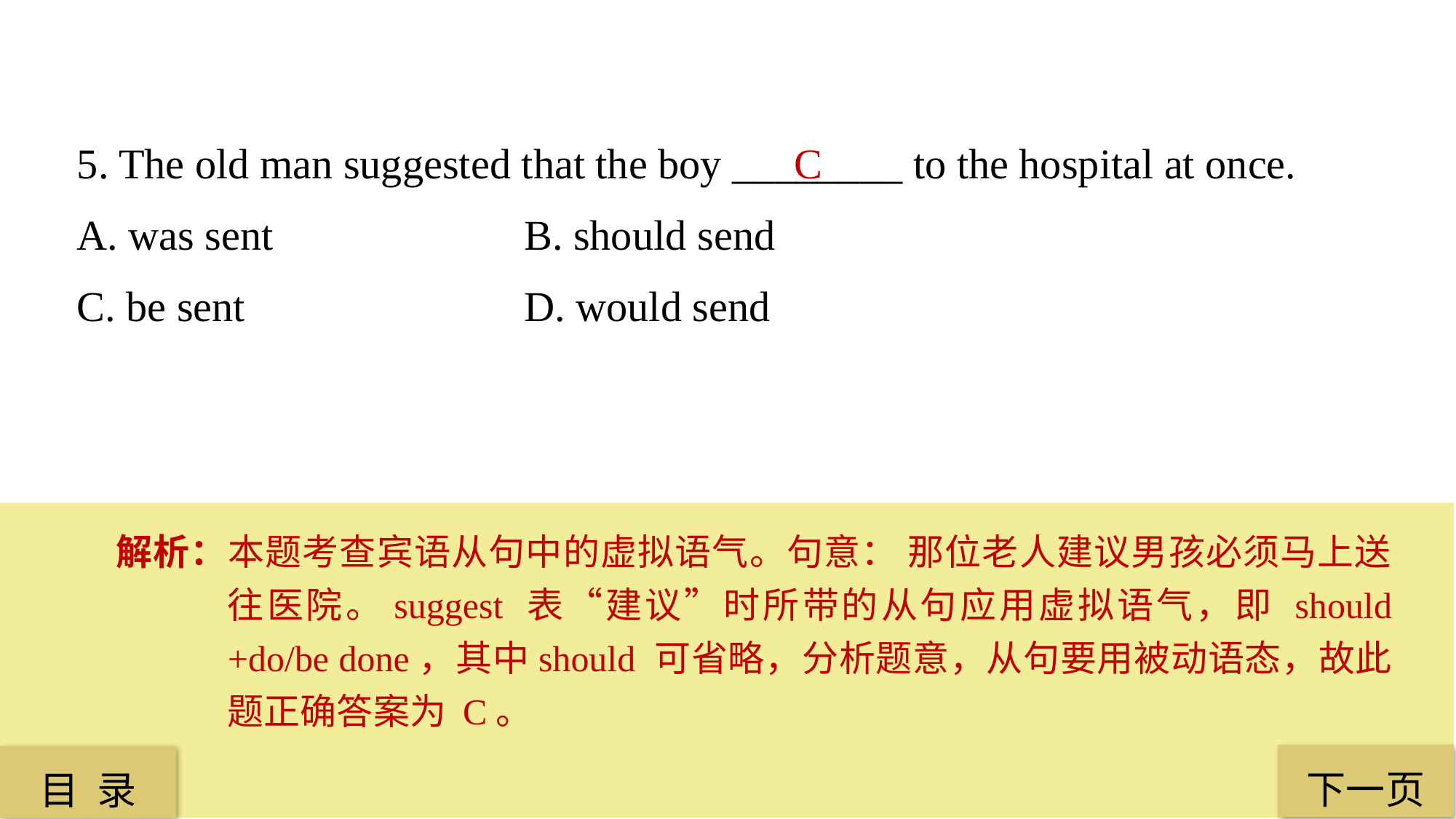

5. The old man suggested that the boy ________ to the hospital at once.
A. was sent 			 B. should send
C. be sent			 D. would send
C
解析：本题考查宾语从句中的虚拟语气。句意： 那位老人建议男孩必须马上送往医院。suggest 表“建议”时所带的从句应用虚拟语气，即 should +do/be done，其中should 可省略，分析题意，从句要用被动语态，故此题正确答案为 C。